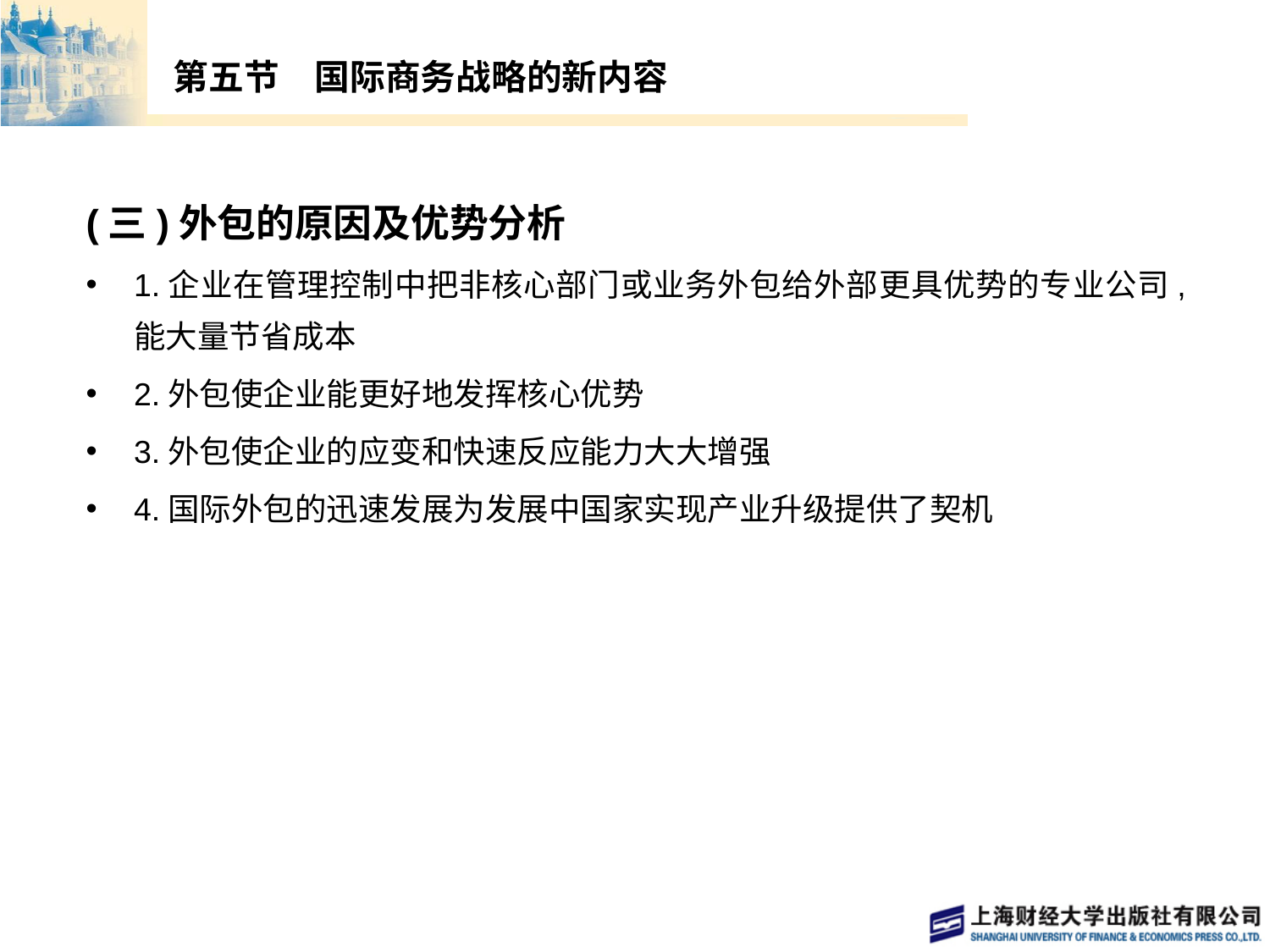

# 第五节　国际商务战略的新内容
(三)外包的原因及优势分析
1.企业在管理控制中把非核心部门或业务外包给外部更具优势的专业公司,能大量节省成本
2.外包使企业能更好地发挥核心优势
3.外包使企业的应变和快速反应能力大大增强
4.国际外包的迅速发展为发展中国家实现产业升级提供了契机